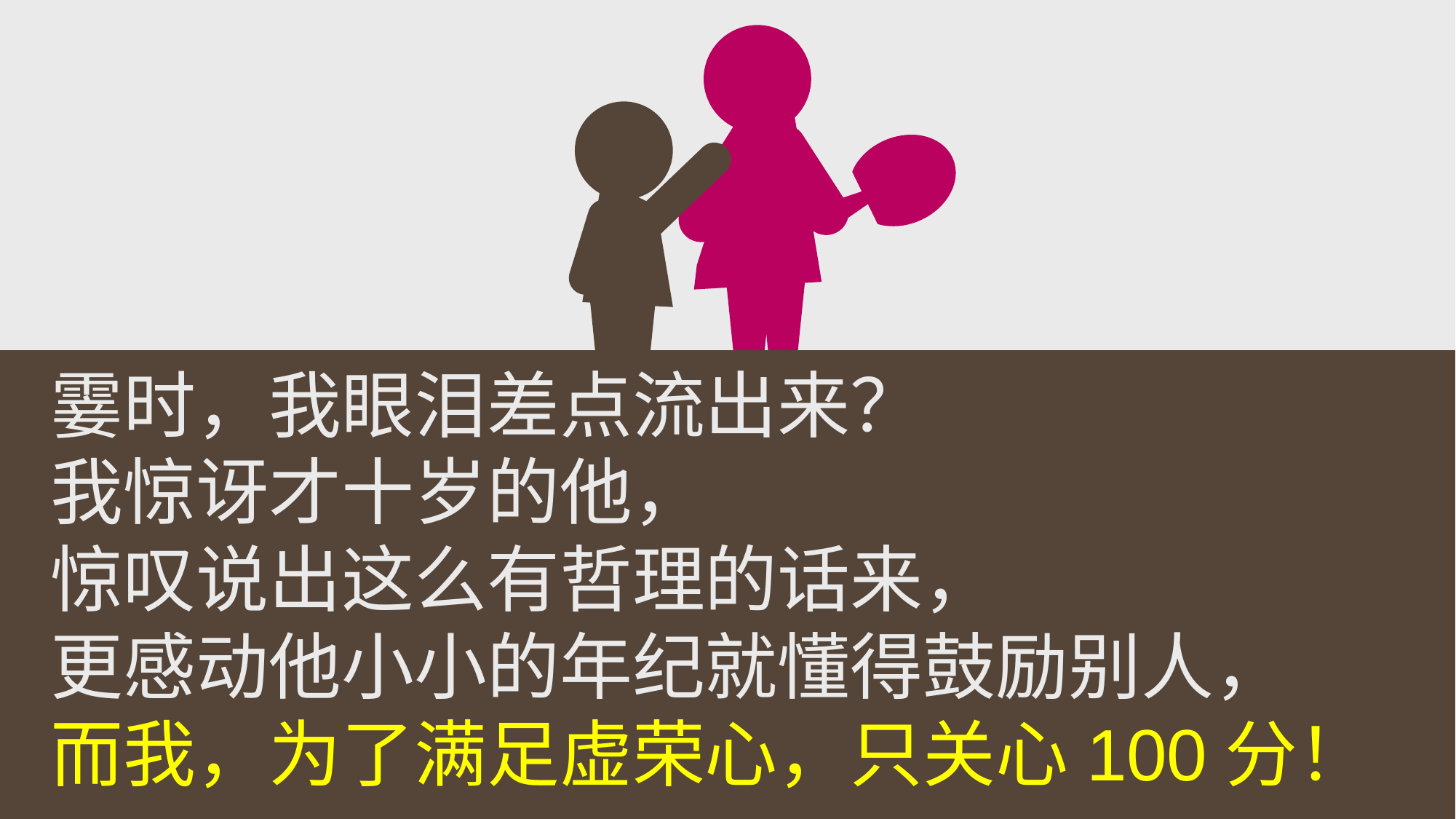

霎时，我眼泪差点流出来？
我惊讶才十岁的他，
惊叹说出这么有哲理的话来，
更感动他小小的年纪就懂得鼓励别人，
而我，为了满足虚荣心，只关心100分！